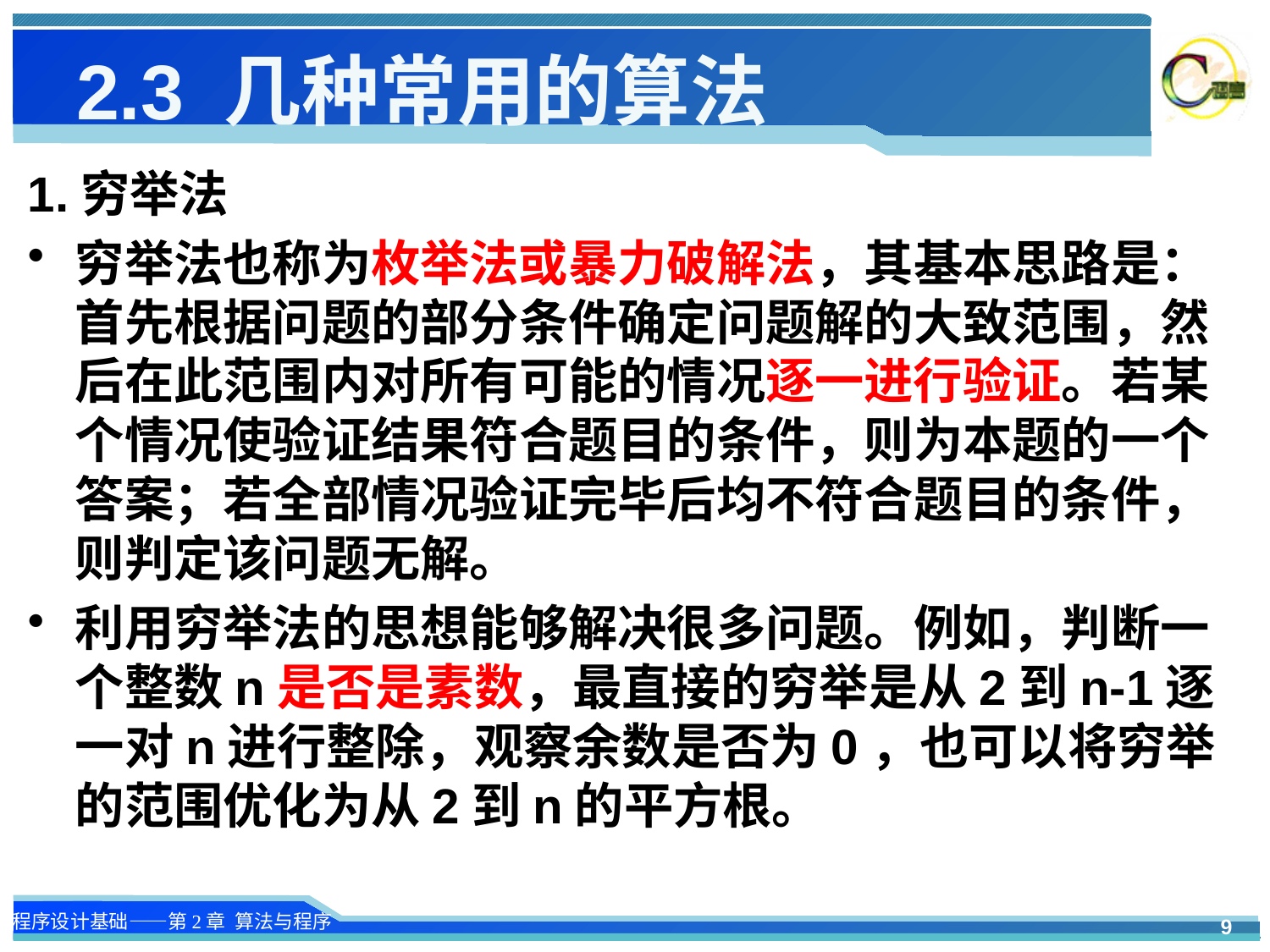

# 2.3 几种常用的算法
1.穷举法
穷举法也称为枚举法或暴力破解法，其基本思路是：首先根据问题的部分条件确定问题解的大致范围，然后在此范围内对所有可能的情况逐一进行验证。若某个情况使验证结果符合题目的条件，则为本题的一个答案；若全部情况验证完毕后均不符合题目的条件，则判定该问题无解。
利用穷举法的思想能够解决很多问题。例如，判断一个整数n是否是素数，最直接的穷举是从2到n-1逐一对n进行整除，观察余数是否为0，也可以将穷举的范围优化为从2到n的平方根。
9